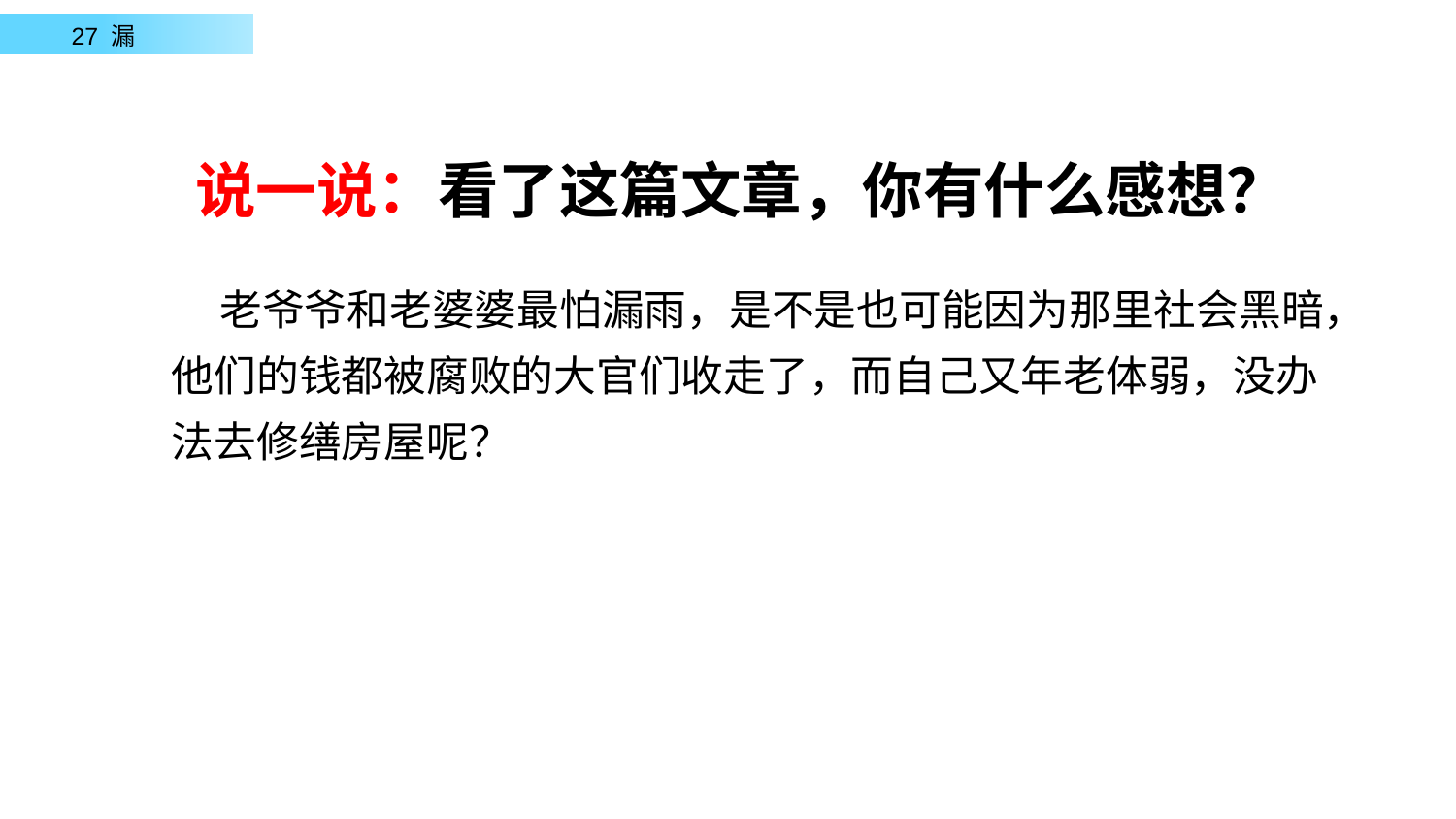

说一说：看了这篇文章，你有什么感想？
    老爷爷和老婆婆最怕漏雨，是不是也可能因为那里社会黑暗，他们的钱都被腐败的大官们收走了，而自己又年老体弱，没办法去修缮房屋呢？